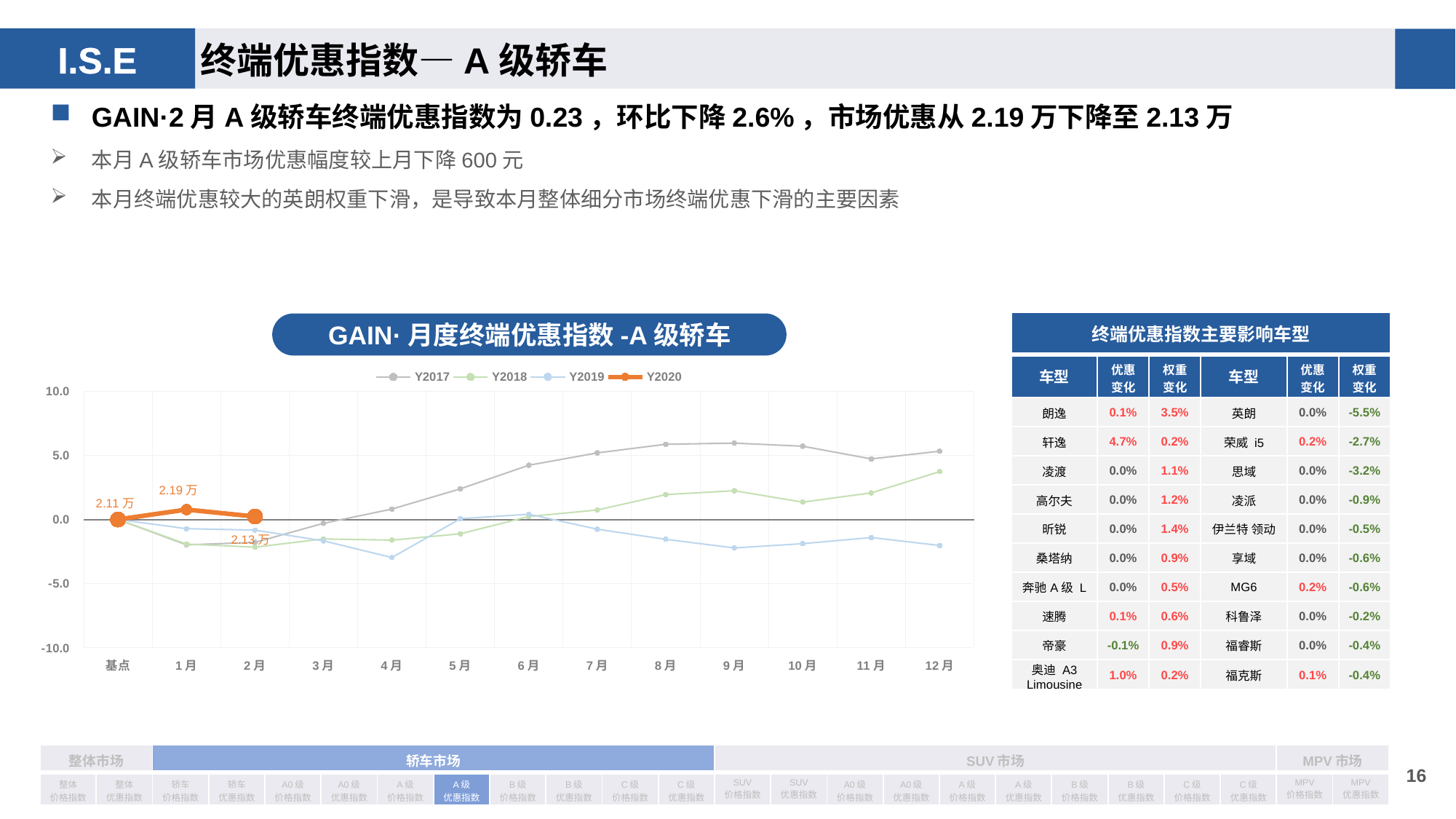

终端优惠指数—A级轿车
GAIN·2月A级轿车终端优惠指数为0.23，环比下降2.6%，市场优惠从2.19万下降至2.13万
本月A级轿车市场优惠幅度较上月下降600元
本月终端优惠较大的英朗权重下滑，是导致本月整体细分市场终端优惠下滑的主要因素
| 终端优惠指数主要影响车型 |  |  |  |  |  |
| --- | --- | --- | --- | --- | --- |
| 车型 | 优惠 变化 | 权重 变化 | 车型 | 优惠 变化 | 权重变化 |
| 朗逸 | 0.1% | 3.5% | 英朗 | 0.0% | -5.5% |
| 轩逸 | 4.7% | 0.2% | 荣威 i5 | 0.2% | -2.7% |
| 凌渡 | 0.0% | 1.1% | 思域 | 0.0% | -3.2% |
| 高尔夫 | 0.0% | 1.2% | 凌派 | 0.0% | -0.9% |
| 昕锐 | 0.0% | 1.4% | 伊兰特 领动 | 0.0% | -0.5% |
| 桑塔纳 | 0.0% | 0.9% | 享域 | 0.0% | -0.6% |
| 奔驰A级 L | 0.0% | 0.5% | MG6 | 0.2% | -0.6% |
| 速腾 | 0.1% | 0.6% | 科鲁泽 | 0.0% | -0.2% |
| 帝豪 | -0.1% | 0.9% | 福睿斯 | 0.0% | -0.4% |
| 奥迪 A3 Limousine | 1.0% | 0.2% | 福克斯 | 0.1% | -0.4% |
GAIN·月度终端优惠指数-A级轿车

### Chart

| Category | Y2017 | Y2018 | Y2019 | Y2020 |
|---|---|---|---|---|
| 基点 | 0.0 | 0.0 | 0.0 | 0.0 |
| 1月 | -1.98 | -1.92 | -0.72 | 0.77 |
| 2月 | -1.79 | -2.16 | -0.83 | 0.23 |
| 3月 | -0.3 | -1.52 | -1.67 | None |
| 4月 | 0.81 | -1.61 | -2.97 | None |
| 5月 | 2.39 | -1.12 | 0.06 | None |
| 6月 | 4.23 | 0.23 | 0.41 | None |
| 7月 | 5.19 | 0.74 | -0.76 | None |
| 8月 | 5.86 | 1.94 | -1.55 | None |
| 9月 | 5.95 | 2.24 | -2.22 | None |
| 10月 | 5.71 | 1.35 | -1.89 | None |
| 11月 | 4.72 | 2.07 | -1.41 | None |
| 12月 | 5.32 | 3.73 | -2.03 | None |
| 整体市场 |  | 轿车市场 |  |  |  |  |  |  |  |  |  | SUV市场 |  |  |  |  |  |  |  |  |  | MPV市场 |  |
| --- | --- | --- | --- | --- | --- | --- | --- | --- | --- | --- | --- | --- | --- | --- | --- | --- | --- | --- | --- | --- | --- | --- | --- |
| 整体 价格指数 | 整体 优惠指数 | 轿车 价格指数 | 轿车 优惠指数 | A0级 价格指数 | A0级 优惠指数 | A级 价格指数 | A级 优惠指数 | B级 价格指数 | B级 优惠指数 | C级 价格指数 | C级 优惠指数 | SUV 价格指数 | SUV 优惠指数 | A0级 价格指数 | A0级 优惠指数 | A级 价格指数 | A级 优惠指数 | B级 价格指数 | B级 优惠指数 | C级 价格指数 | C级 优惠指数 | MPV 价格指数 | MPV 优惠指数 |
16